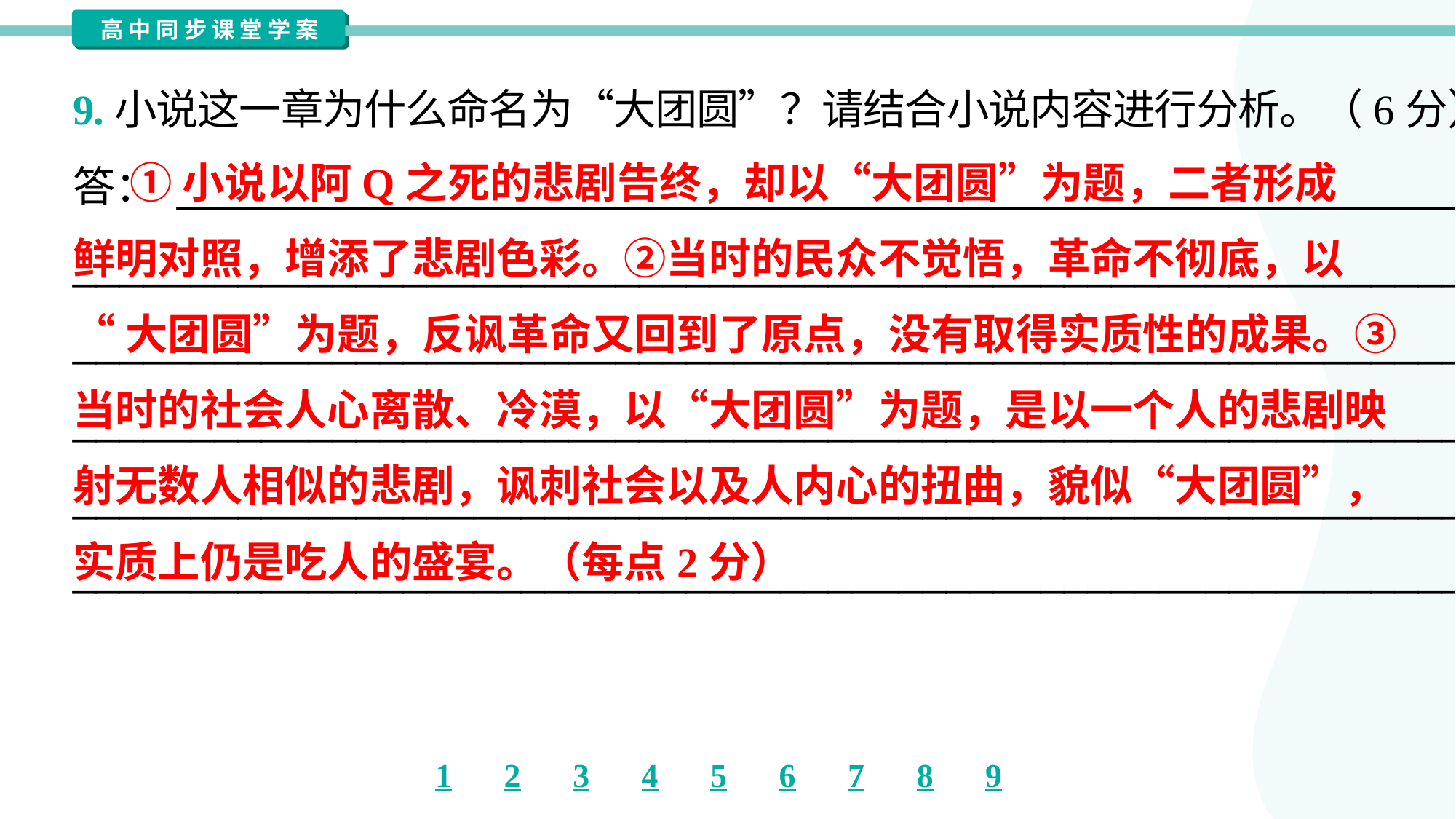

9.小说这一章为什么命名为“大团圆”？请结合小说内容进行分析。（6分）
答： ________________________________________________________
_____________________________________________________________
_____________________________________________________________
_____________________________________________________________
_____________________________________________________________
_____________________________________________________________
      ①小说以阿Q之死的悲剧告终，却以“大团圆”为题，二者形成
鲜明对照，增添了悲剧色彩。②当时的民众不觉悟，革命不彻底，以
“大团圆”为题，反讽革命又回到了原点，没有取得实质性的成果。③
当时的社会人心离散、冷漠，以“大团圆”为题，是以一个人的悲剧映
射无数人相似的悲剧，讽刺社会以及人内心的扭曲，貌似“大团圆”，
实质上仍是吃人的盛宴。（每点2分）